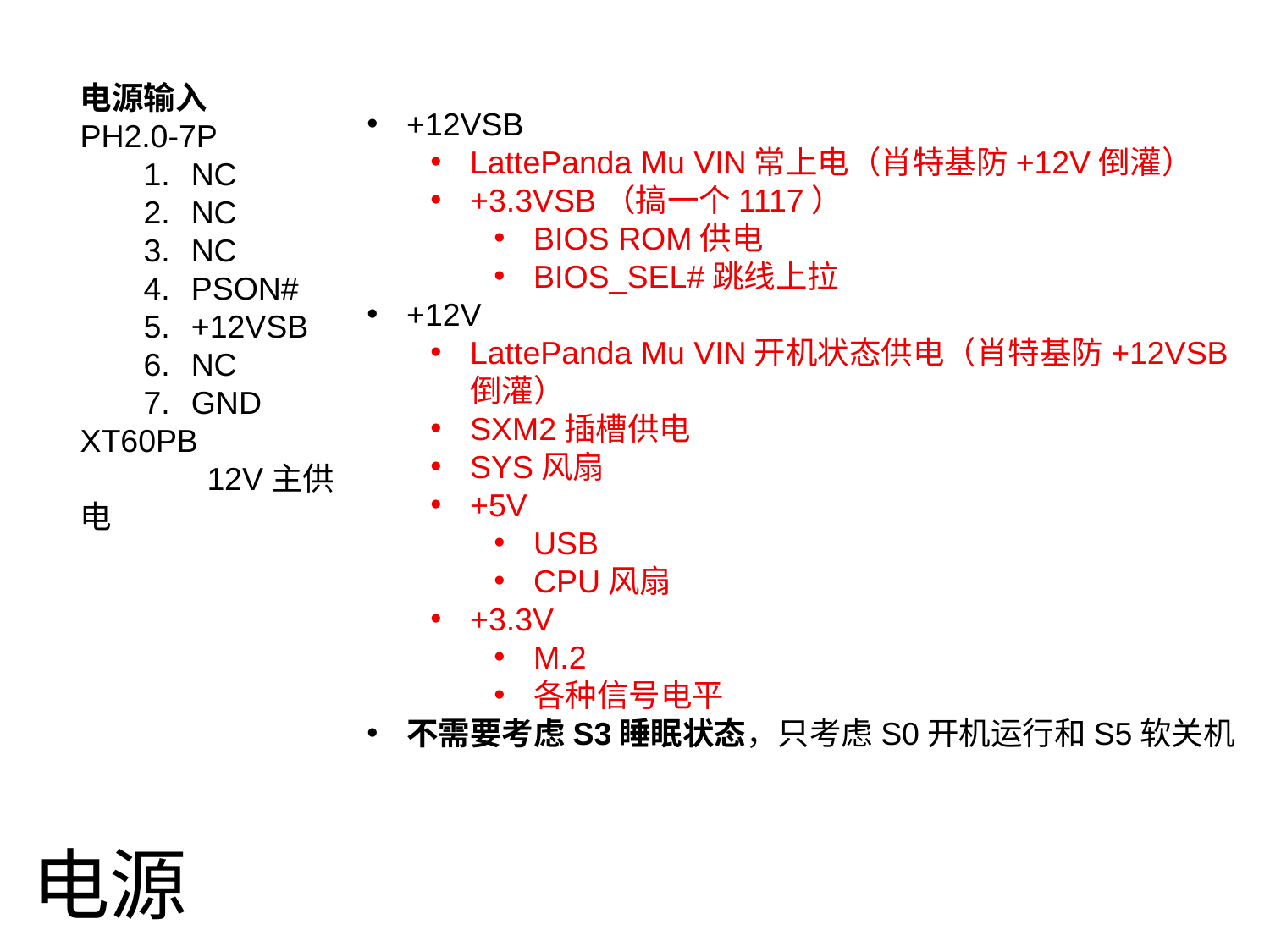

电源输入
PH2.0-7P
NC
NC
NC
PSON#
+12VSB
NC
GND
XT60PB
	12V主供电
+12VSB
LattePanda Mu VIN常上电（肖特基防+12V倒灌）
+3.3VSB（搞一个1117）
BIOS ROM供电
BIOS_SEL#跳线上拉
+12V
LattePanda Mu VIN开机状态供电（肖特基防+12VSB倒灌）
SXM2插槽供电
SYS风扇
+5V
USB
CPU风扇
+3.3V
M.2
各种信号电平
不需要考虑S3睡眠状态，只考虑S0开机运行和S5软关机
电源